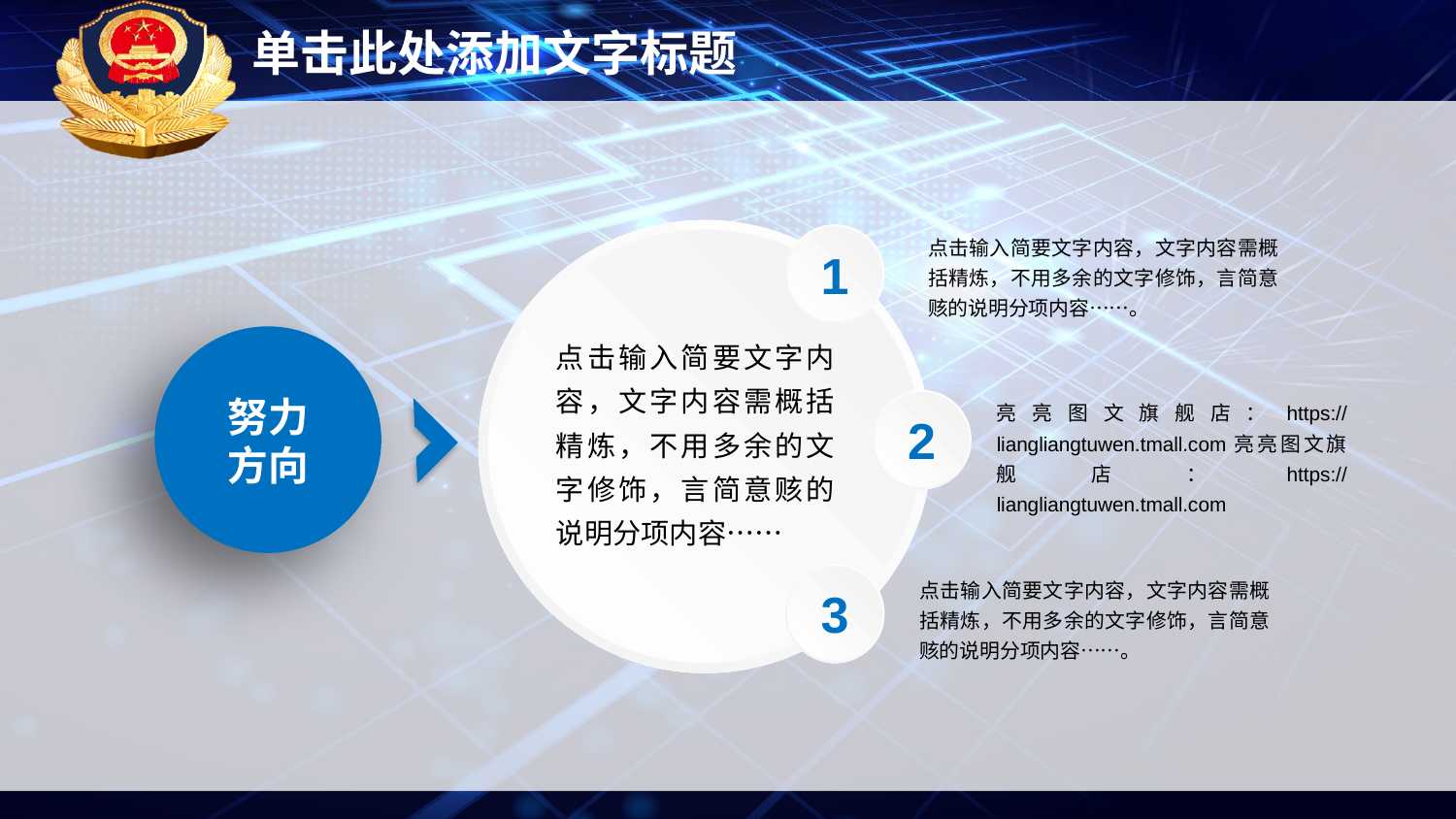

1
点击输入简要文字内容，文字内容需概括精炼，不用多余的文字修饰，言简意赅的说明分项内容……。

点击输入简要文字内容，文字内容需概括精炼，不用多余的文字修饰，言简意赅的说明分项内容……

2
努力
方向
亮亮图文旗舰店：https://liangliangtuwen.tmall.com亮亮图文旗舰店：https://liangliangtuwen.tmall.com

3
点击输入简要文字内容，文字内容需概括精炼，不用多余的文字修饰，言简意赅的说明分项内容……。